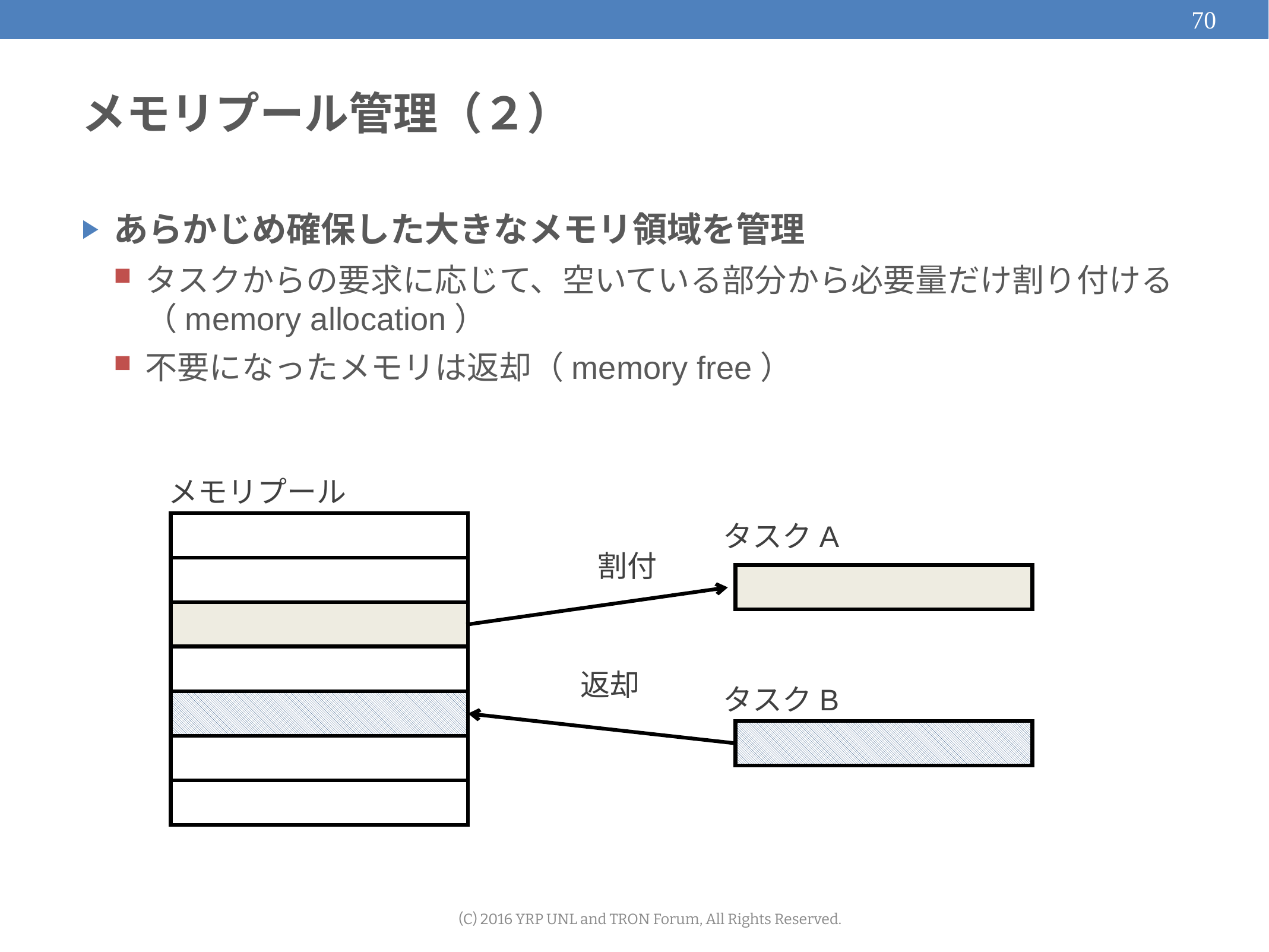

70
# メモリプール管理（２）
あらかじめ確保した大きなメモリ領域を管理
タスクからの要求に応じて、空いている部分から必要量だけ割り付ける（memory allocation）
不要になったメモリは返却（memory free）
メモリプール

タスクA
割付

返却
タスクB

(C) 2016 YRP UNL and TRON Forum, All Rights Reserved.